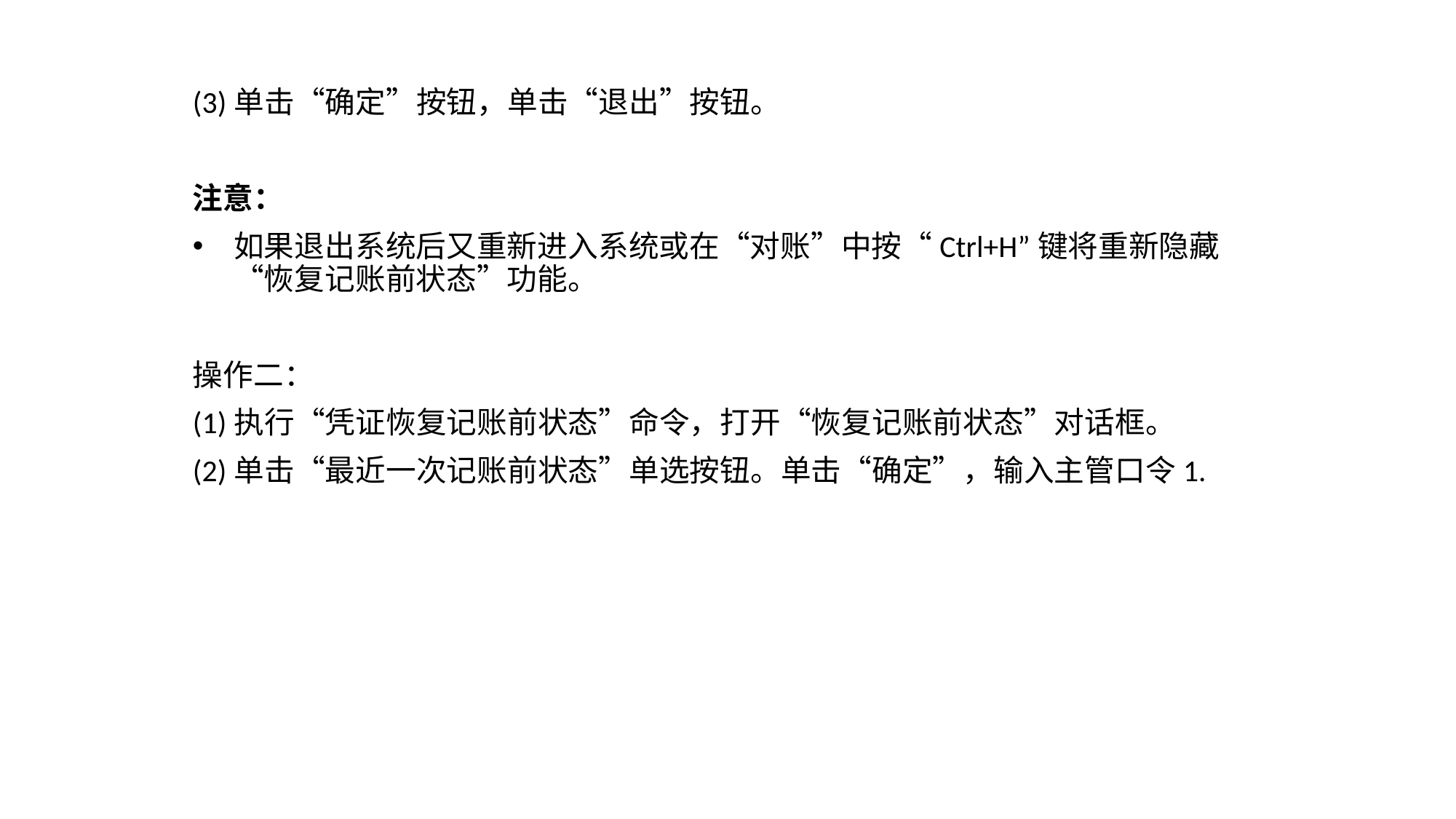

(3)单击“确定”按钮，单击“退出”按钮。

注意：
如果退出系统后又重新进入系统或在“对账”中按“Ctrl+H”键将重新隐藏“恢复记账前状态”功能。

操作二：
(1)执行“凭证恢复记账前状态”命令，打开“恢复记账前状态”对话框。
(2)单击“最近一次记账前状态”单选按钮。单击“确定”，输入主管口令1.